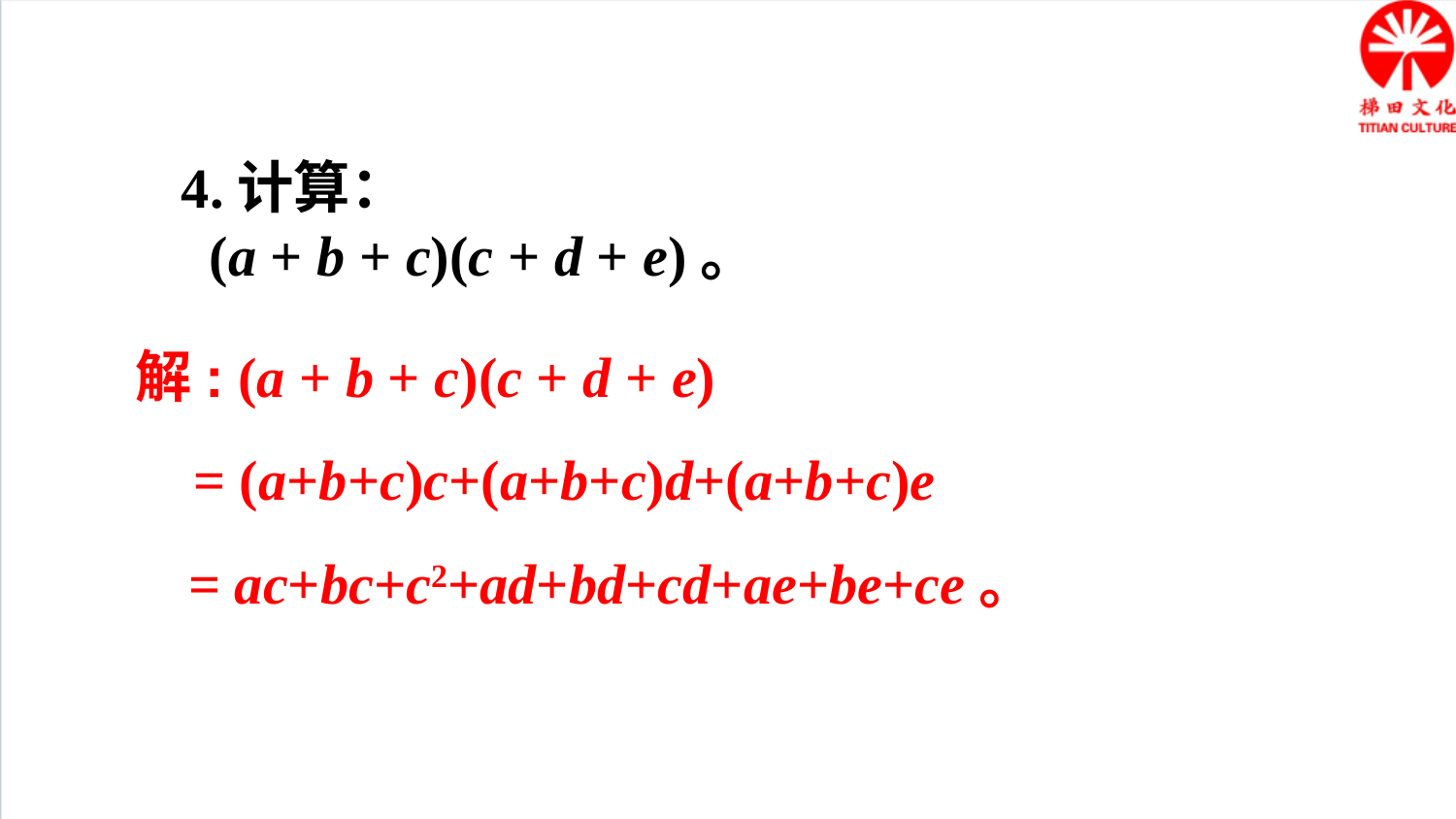

4.计算：
  (a + b + c)(c + d + e)。
解: (a + b + c)(c + d + e)
= (a+b+c)c+(a+b+c)d+(a+b+c)e
= ac+bc+c2+ad+bd+cd+ae+be+ce。